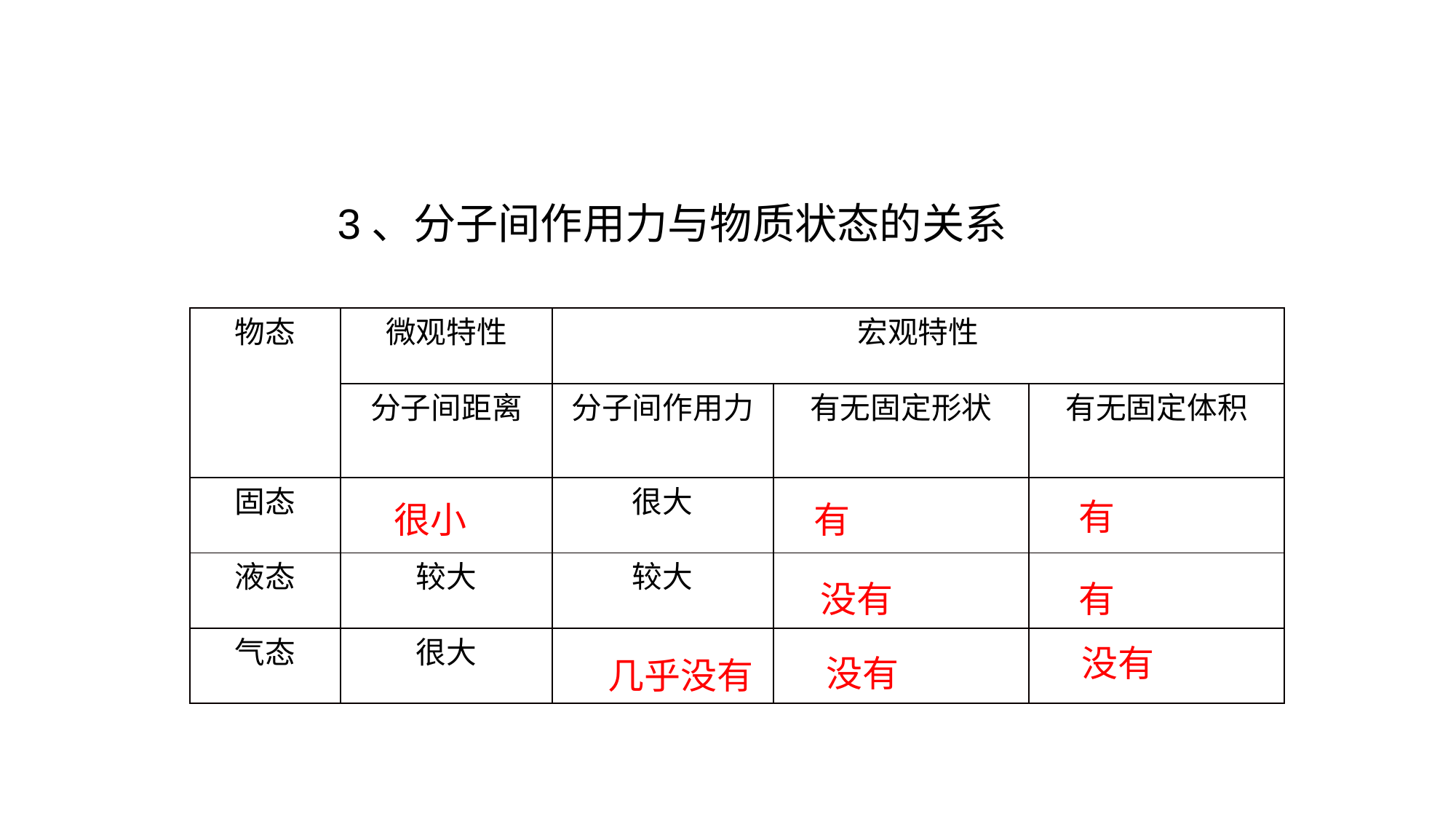

3、分子间作用力与物质状态的关系
| 物态 | 微观特性 | 宏观特性 |  |  |
| --- | --- | --- | --- | --- |
|  | 分子间距离 | 分子间作用力 | 有无固定形状 | 有无固定体积 |
| 固态 |  | 很大 |  |  |
| 液态 | 较大 | 较大 |  |  |
| 气态 | 很大 |  |  |  |
有
很小
有
没有
有
没有
没有
几乎没有